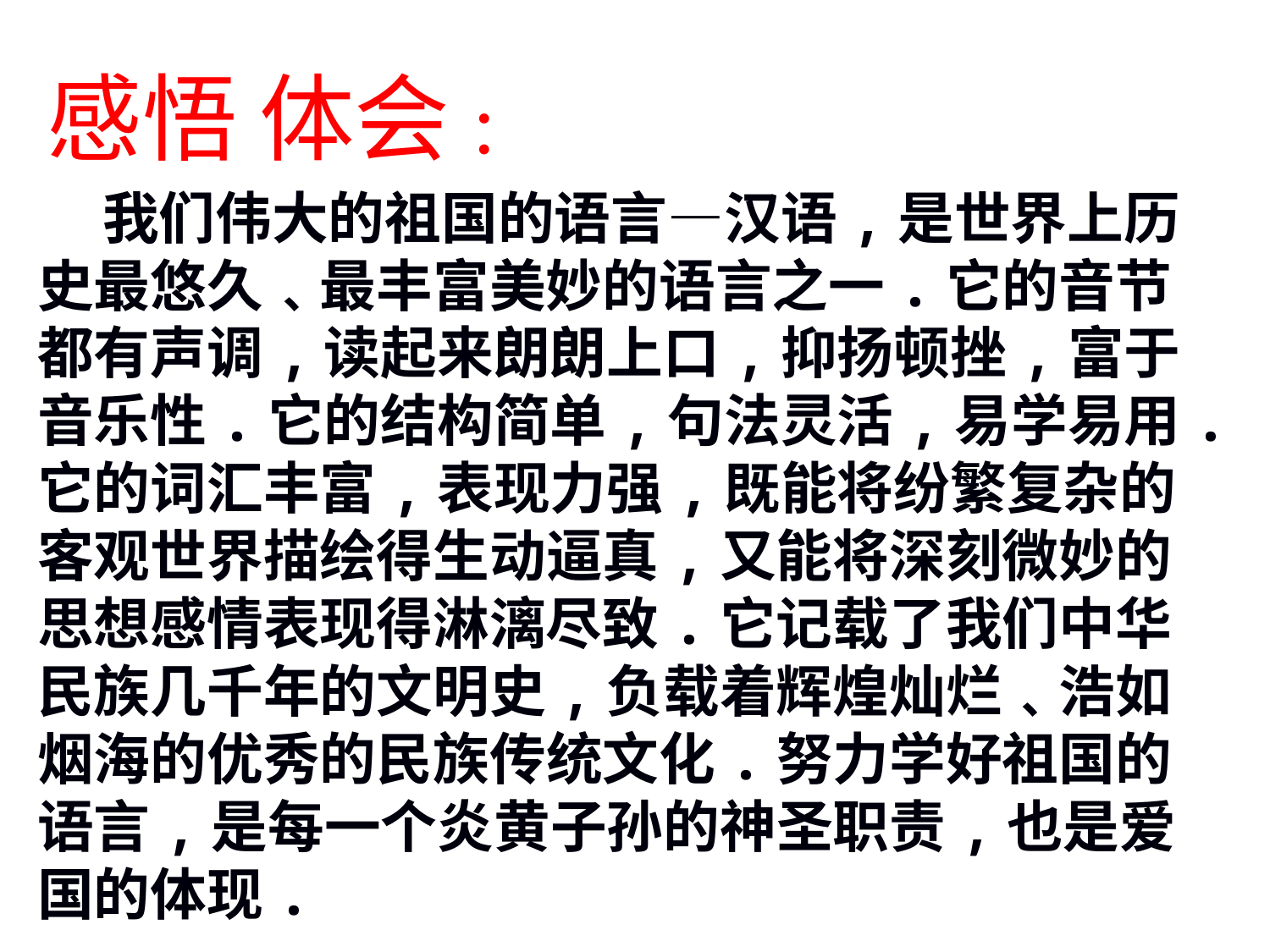

# 感悟 体会:
    我们伟大的祖国的语言—汉语,是世界上历史最悠久﹑最丰富美妙的语言之一.它的音节都有声调,读起来朗朗上口,抑扬顿挫,富于音乐性.它的结构简单,句法灵活,易学易用.它的词汇丰富,表现力强,既能将纷繁复杂的客观世界描绘得生动逼真,又能将深刻微妙的思想感情表现得淋漓尽致.它记载了我们中华民族几千年的文明史,负载着辉煌灿烂﹑浩如烟海的优秀的民族传统文化.努力学好祖国的语言,是每一个炎黄子孙的神圣职责,也是爱国的体现.